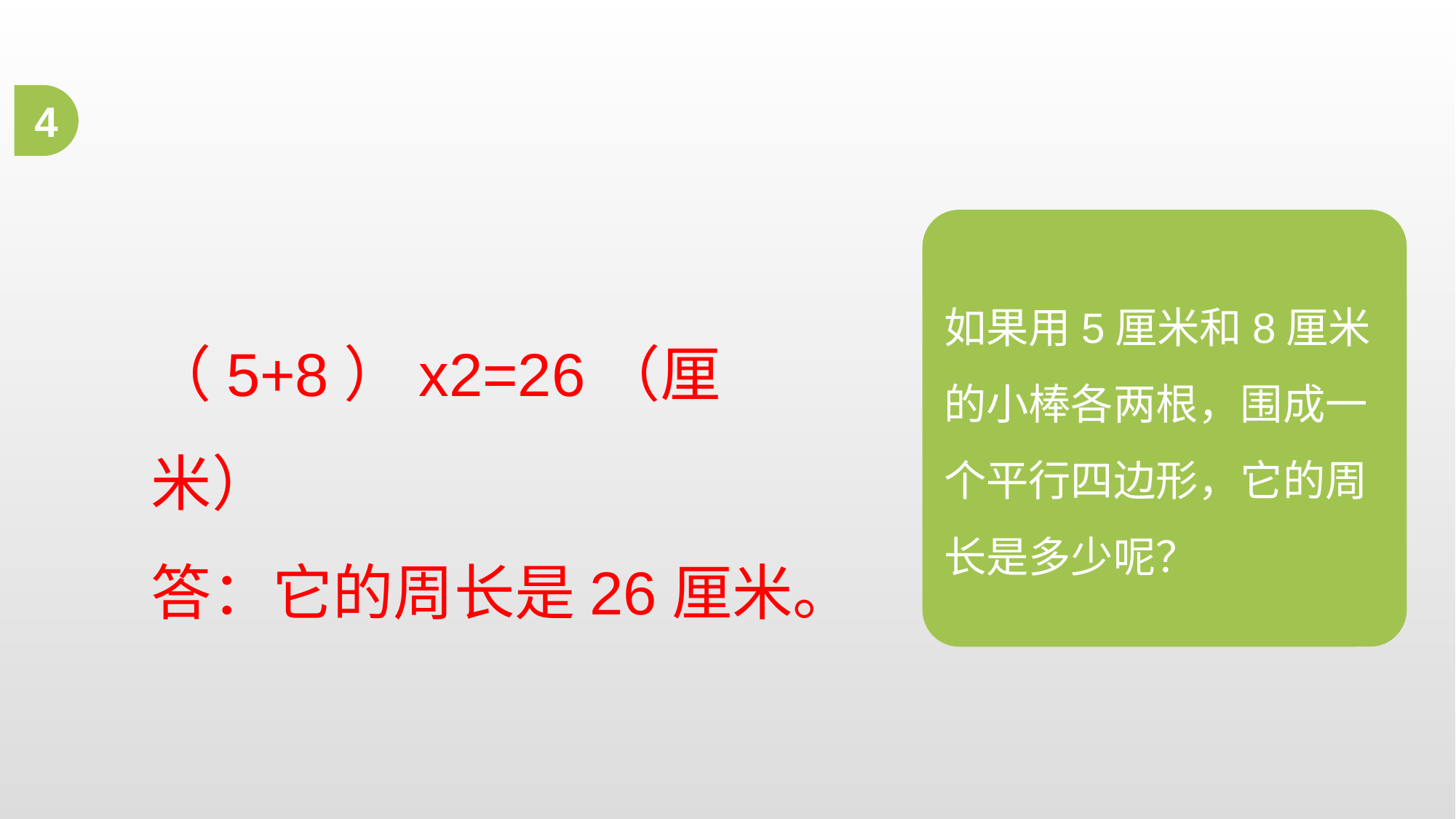

4
如果用5厘米和8厘米的小棒各两根，围成一个平行四边形，它的周长是多少呢？
（5+8）x2=26（厘米）
答：它的周长是26厘米。